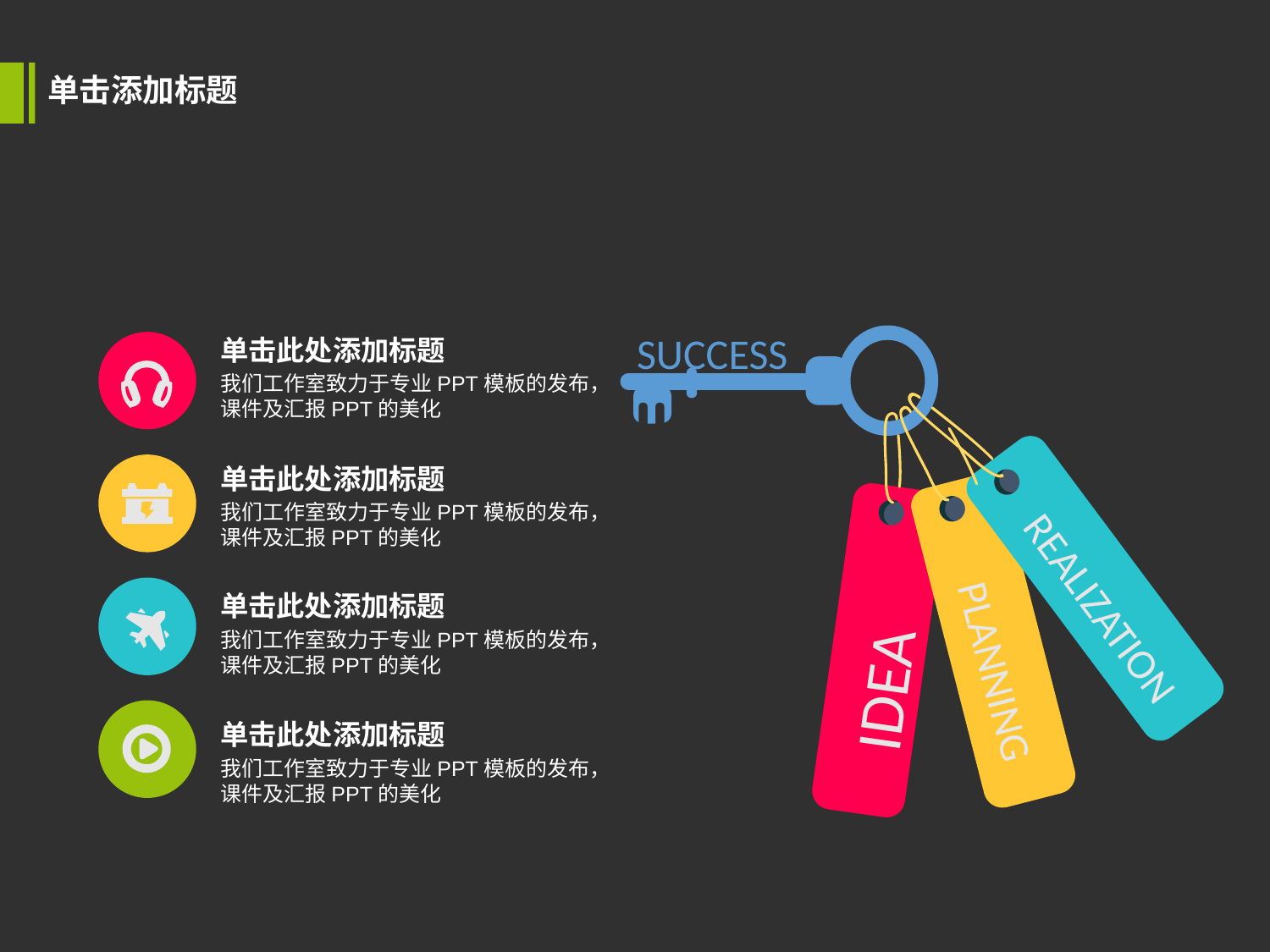

单击添加标题
单击此处添加标题
SUCCESS

REALIZATION
PLANNING
IDEA

我们工作室致力于专业PPT模板的发布，课件及汇报PPT的美化
单击此处添加标题

我们工作室致力于专业PPT模板的发布，课件及汇报PPT的美化
单击此处添加标题

我们工作室致力于专业PPT模板的发布，课件及汇报PPT的美化

单击此处添加标题
我们工作室致力于专业PPT模板的发布，课件及汇报PPT的美化